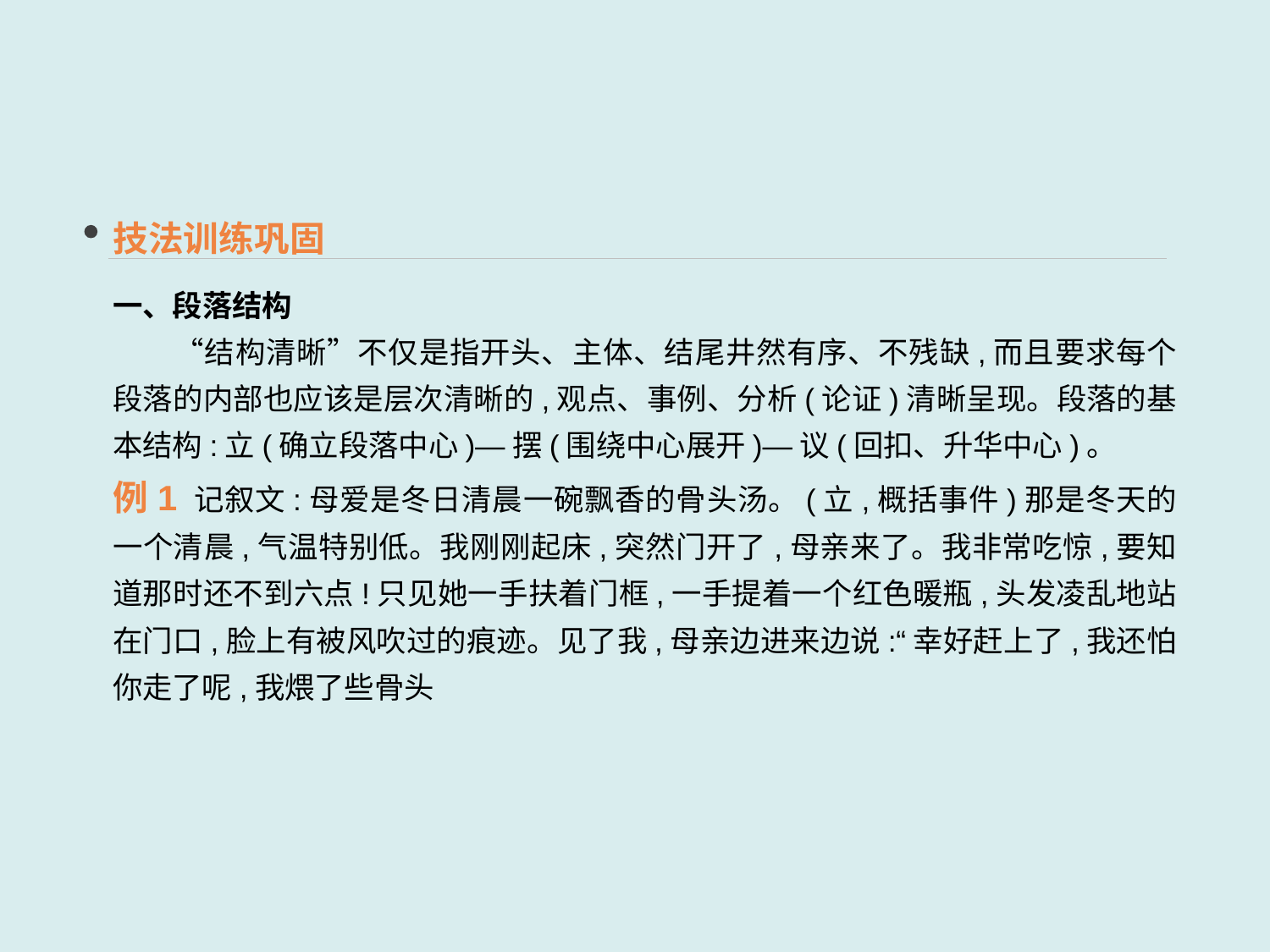

技法训练巩固

一、段落结构
　　“结构清晰”不仅是指开头、主体、结尾井然有序、不残缺,而且要求每个段落的内部也应该是层次清晰的,观点、事例、分析(论证)清晰呈现。段落的基本结构:立(确立段落中心)—摆(围绕中心展开)—议(回扣、升华中心)。
例1 记叙文:母爱是冬日清晨一碗飘香的骨头汤。(立,概括事件)那是冬天的一个清晨,气温特别低。我刚刚起床,突然门开了,母亲来了。我非常吃惊,要知道那时还不到六点!只见她一手扶着门框,一手提着一个红色暖瓶,头发凌乱地站在门口,脸上有被风吹过的痕迹。见了我,母亲边进来边说:“幸好赶上了,我还怕你走了呢,我煨了些骨头